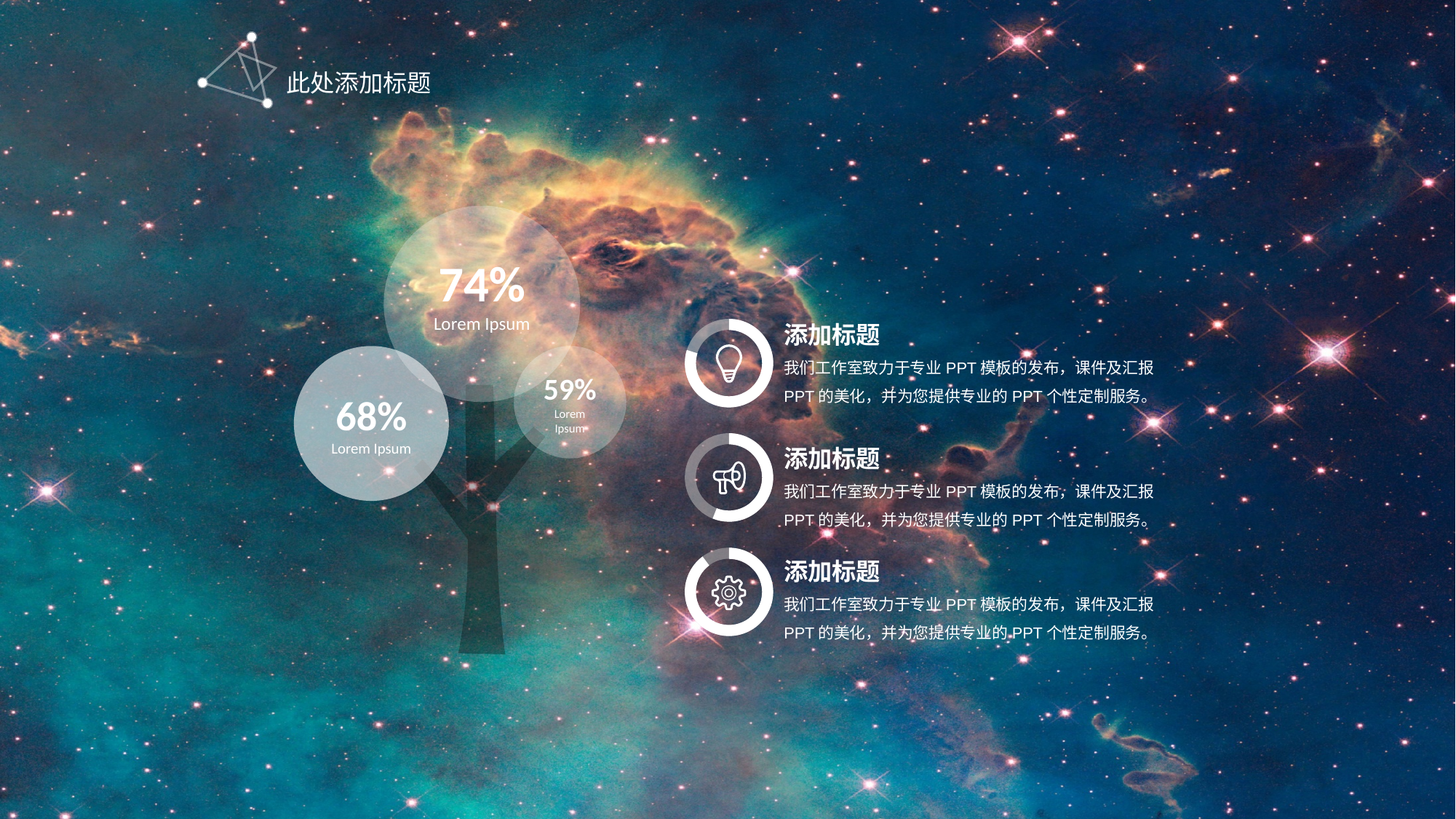

此处添加标题
74%
Lorem Ipsum

添加标题

我们工作室致力于专业PPT模板的发布，课件及汇报PPT的美化，并为您提供专业的PPT个性定制服务。

68%
Lorem Ipsum
59%
Lorem Ipsum

添加标题

我们工作室致力于专业PPT模板的发布，课件及汇报PPT的美化，并为您提供专业的PPT个性定制服务。

添加标题

我们工作室致力于专业PPT模板的发布，课件及汇报PPT的美化，并为您提供专业的PPT个性定制服务。